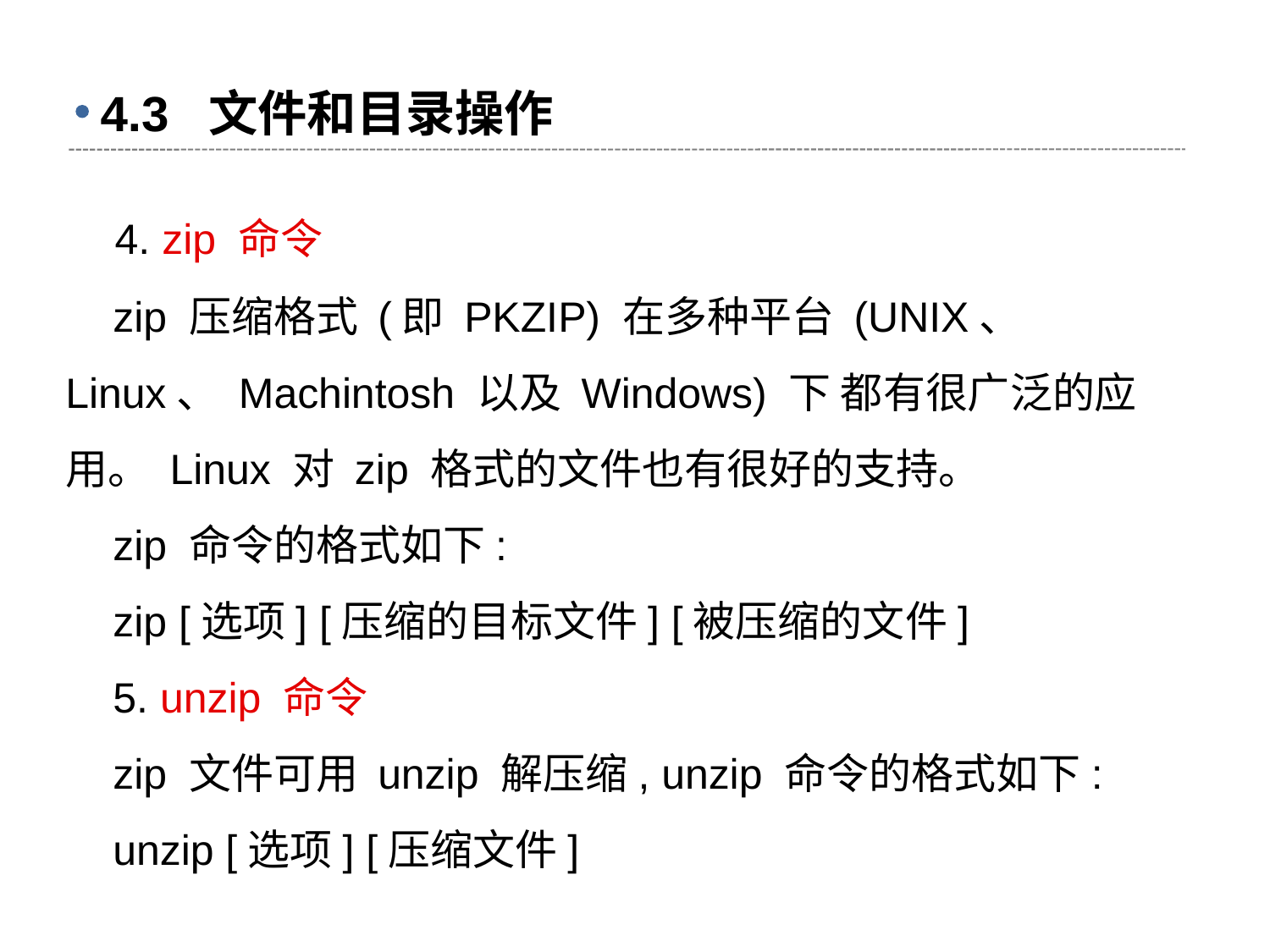

# 4.3  文件和目录操作
    4. zip 命令
    zip 压缩格式 (即 PKZIP) 在多种平台 (UNIX、 Linux、 Machintosh 以及 Windows) 下 都有很广泛的应用。 Linux 对 zip 格式的文件也有很好的支持。
    zip 命令的格式如下:
    zip [选项] [压缩的目标文件] [被压缩的文件]
    5. unzip 命令
    zip 文件可用 unzip 解压缩, unzip 命令的格式如下:
    unzip [选项] [压缩文件]